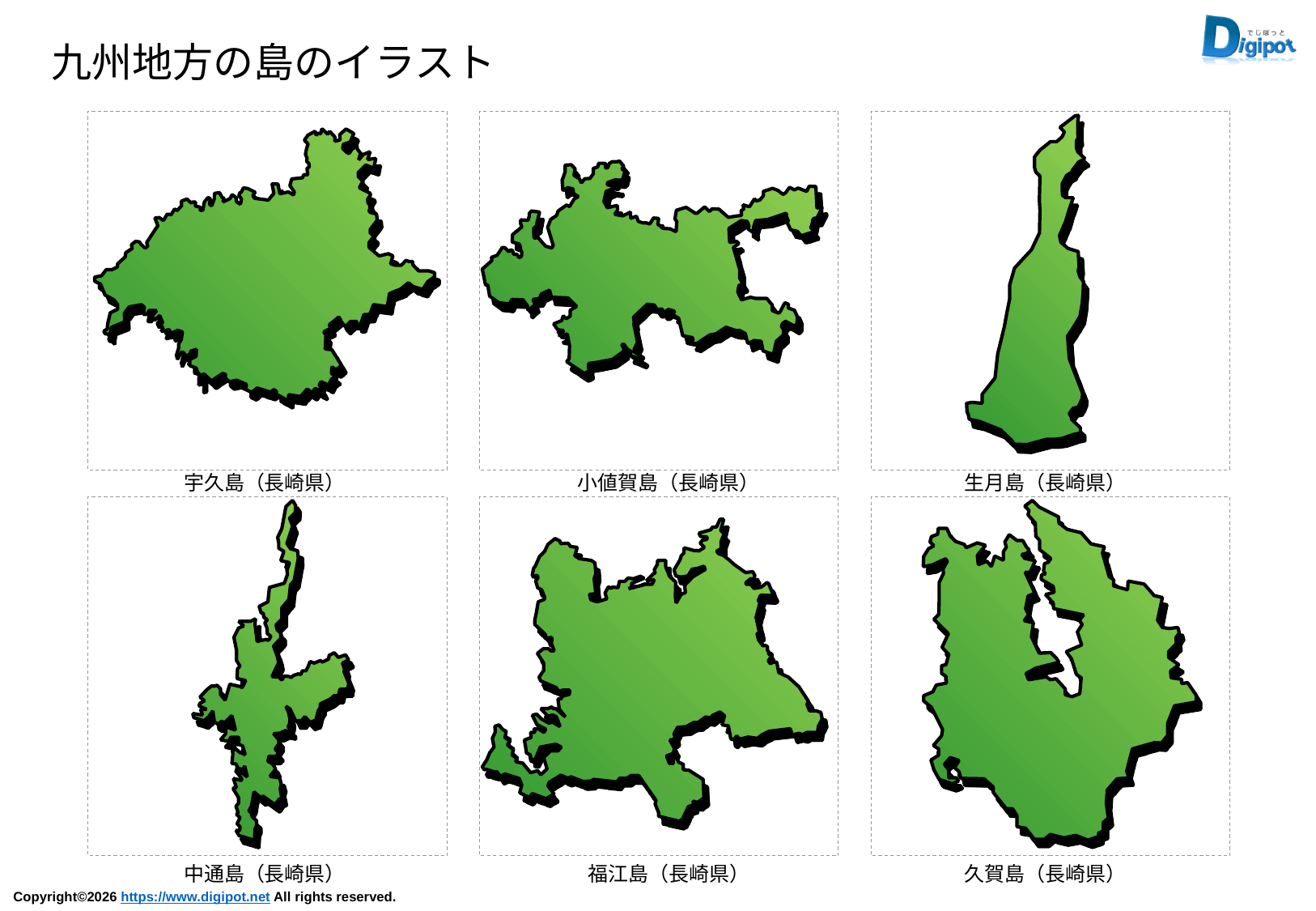

九州地方の島のイラスト

宇久島（長崎県）
小値賀島（長崎県）
生月島（長崎県）

中通島（長崎県）
福江島（長崎県）
久賀島（長崎県）